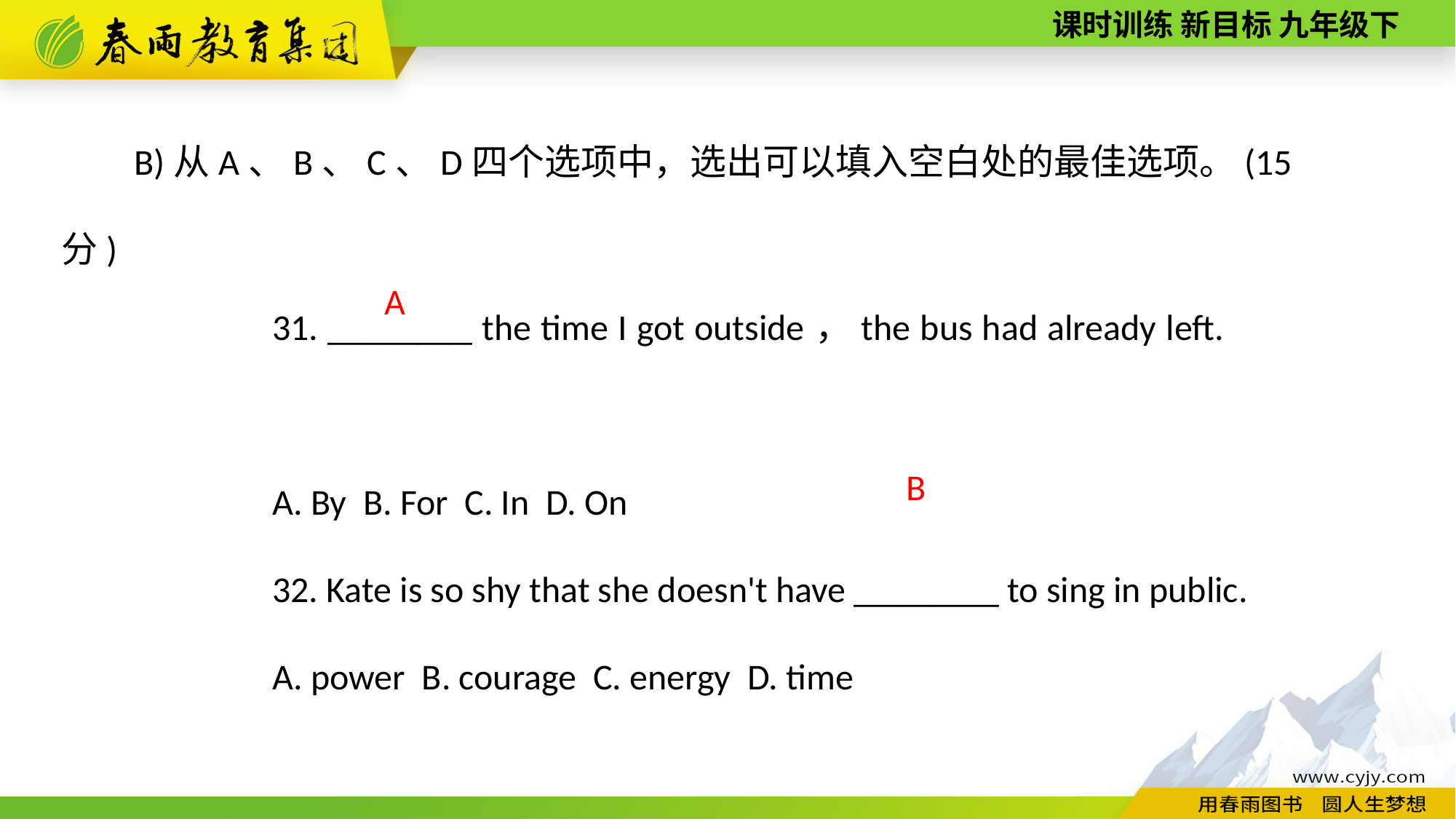

B)从A、B、C、D四个选项中，选出可以填入空白处的最佳选项。(15分)
31. ________ the time I got outside，the bus had already left.
A. By  B. For  C. In  D. On
32. Kate is so shy that she doesn't have ________ to sing in public.
A. power  B. courage  C. energy  D. time
A
B